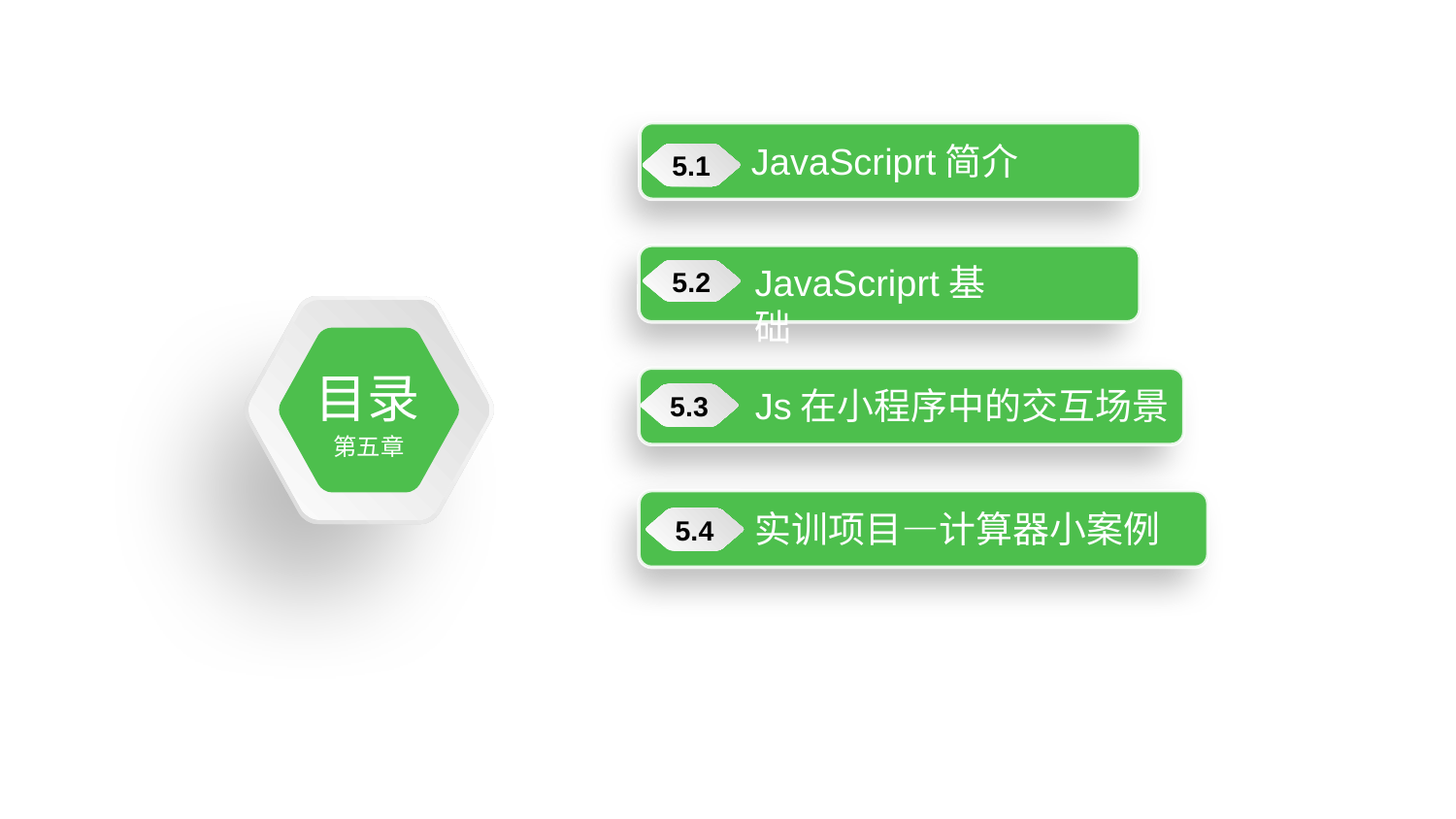

JavaScriprt简介
5.1

JavaScriprt基础
5.2

目录
第五章

Js在小程序中的交互场景
5.3

实训项目—计算器小案例
5.4
支付宝和百度小程序